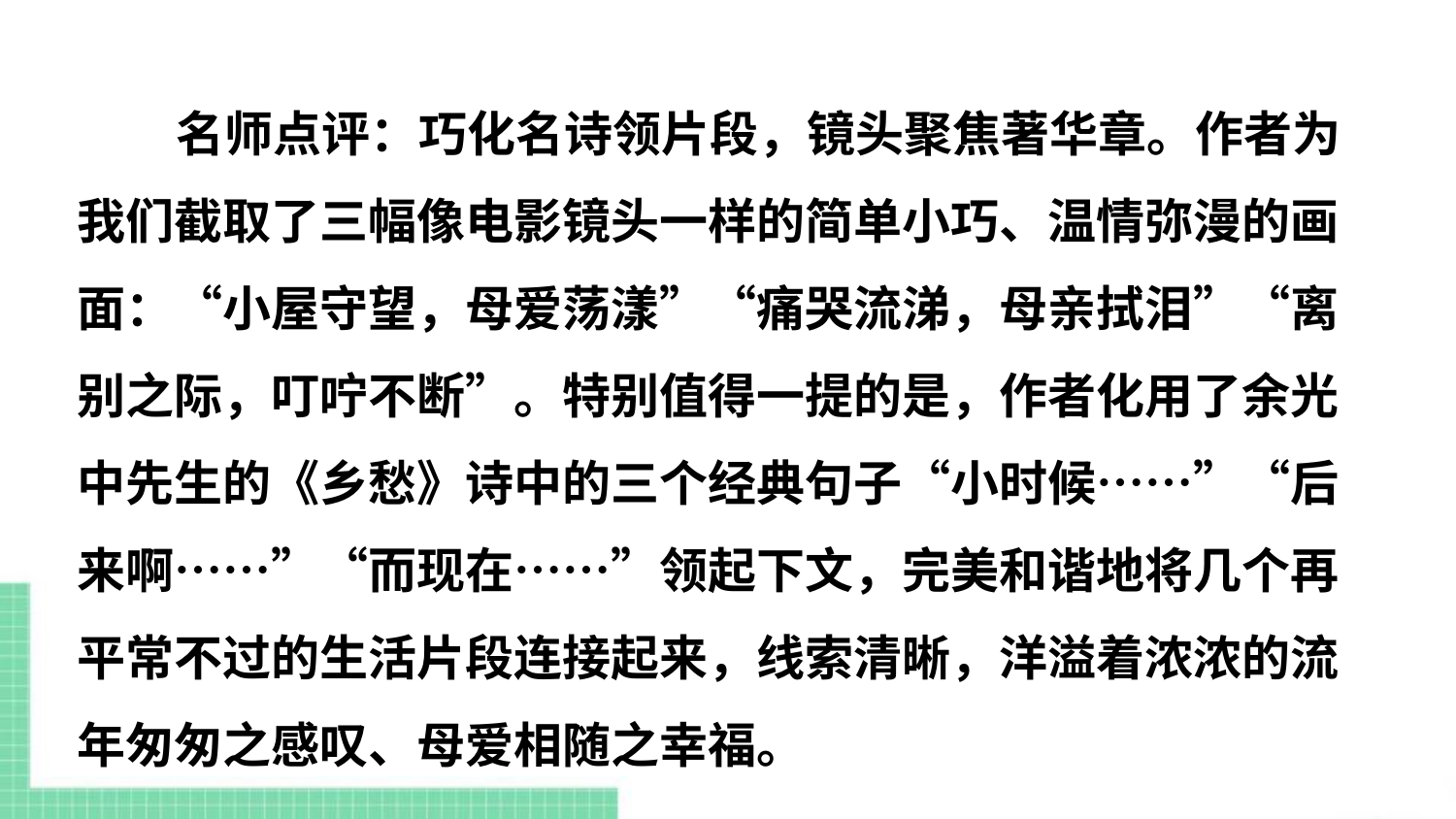

名师点评：巧化名诗领片段，镜头聚焦著华章。作者为我们截取了三幅像电影镜头一样的简单小巧、温情弥漫的画面：“小屋守望，母爱荡漾”“痛哭流涕，母亲拭泪”“离别之际，叮咛不断”。特别值得一提的是，作者化用了余光中先生的《乡愁》诗中的三个经典句子“小时候……”“后来啊……”“而现在……”领起下文，完美和谐地将几个再平常不过的生活片段连接起来，线索清晰，洋溢着浓浓的流年匆匆之感叹、母爱相随之幸福。